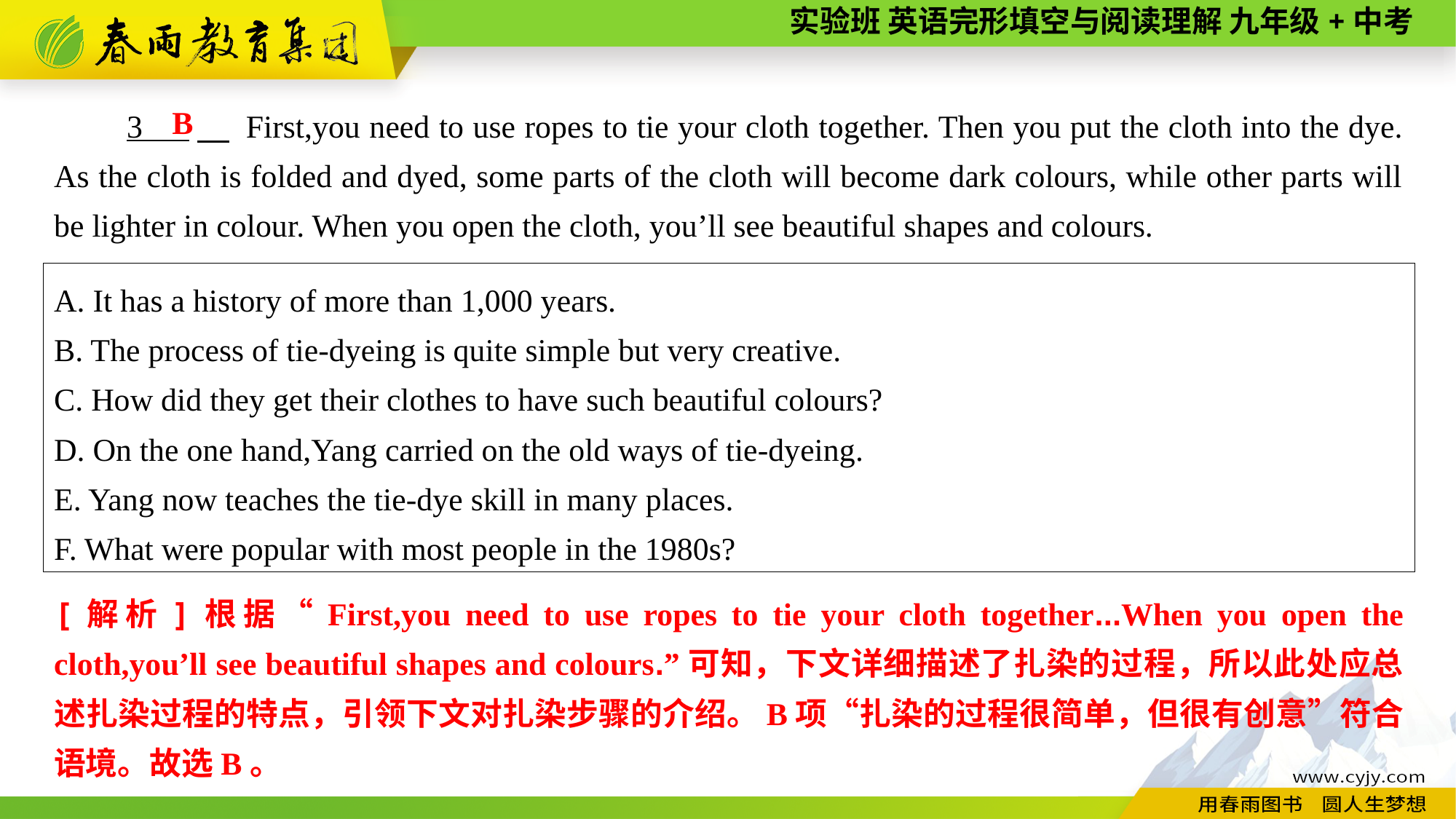

3     　 First,you need to use ropes to tie your cloth together. Then you put the cloth into the dye. As the cloth is folded and dyed, some parts of the cloth will become dark colours, while other parts will be lighter in colour. When you open the cloth, you’ll see beautiful shapes and colours.
B
A. It has a history of more than 1,000 years.
B. The process of tie-dyeing is quite simple but very creative.
C. How did they get their clothes to have such beautiful colours?
D. On the one hand,Yang carried on the old ways of tie-dyeing.
E. Yang now teaches the tie-dye skill in many places.
F. What were popular with most people in the 1980s?
[解析]根据“First,you need to use ropes to tie your cloth together...When you open the cloth,you’ll see beautiful shapes and colours.”可知，下文详细描述了扎染的过程，所以此处应总述扎染过程的特点，引领下文对扎染步骤的介绍。B项“扎染的过程很简单，但很有创意”符合语境。故选B。